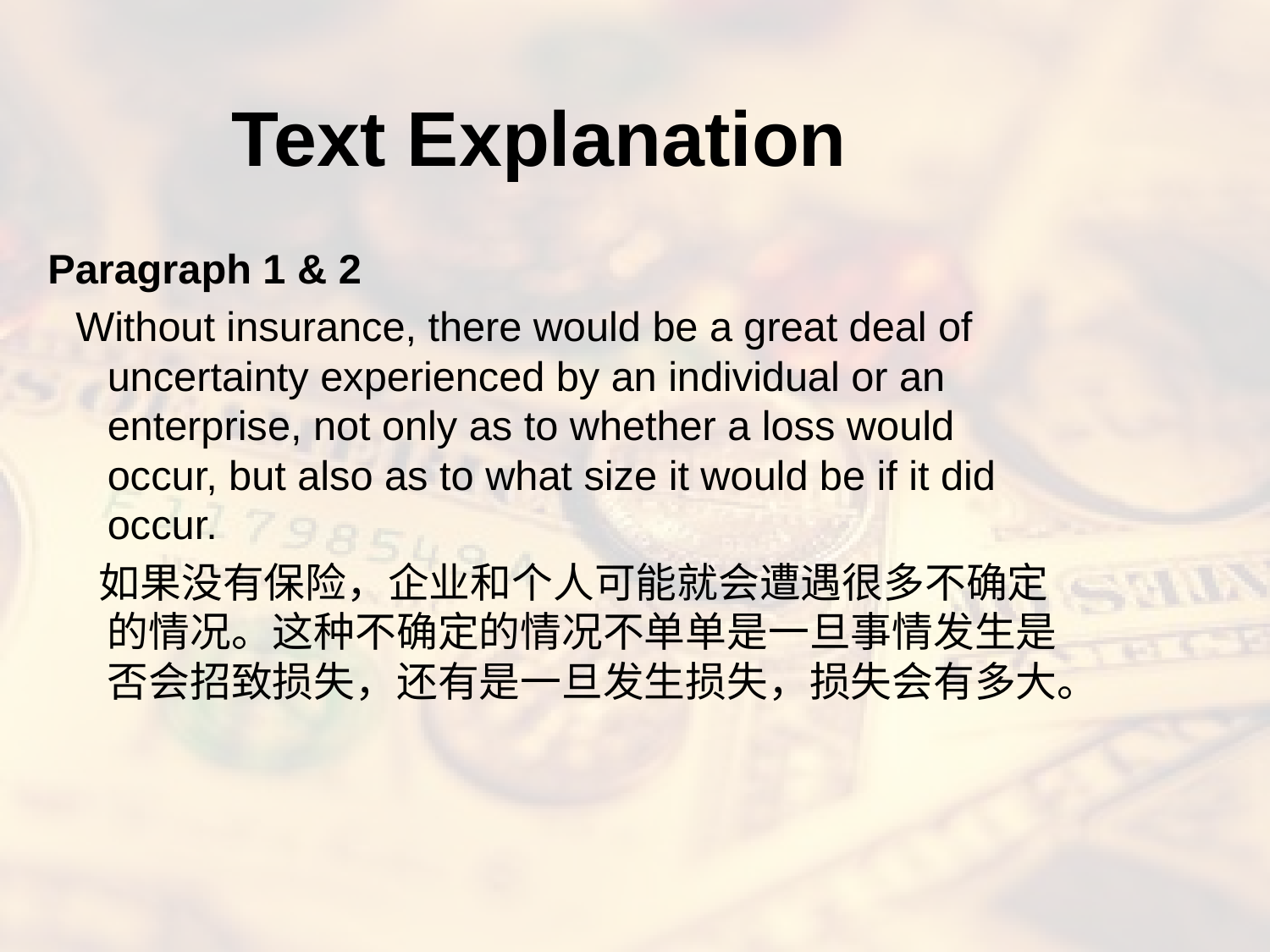

# Text Explanation
Paragraph 1 & 2
   Without insurance, there would be a great deal of uncertainty experienced by an individual or an enterprise, not only as to whether a loss would occur, but also as to what size it would be if it did occur.
     如果没有保险，企业和个人可能就会遭遇很多不确定的情况。这种不确定的情况不单单是一旦事情发生是否会招致损失，还有是一旦发生损失，损失会有多大。